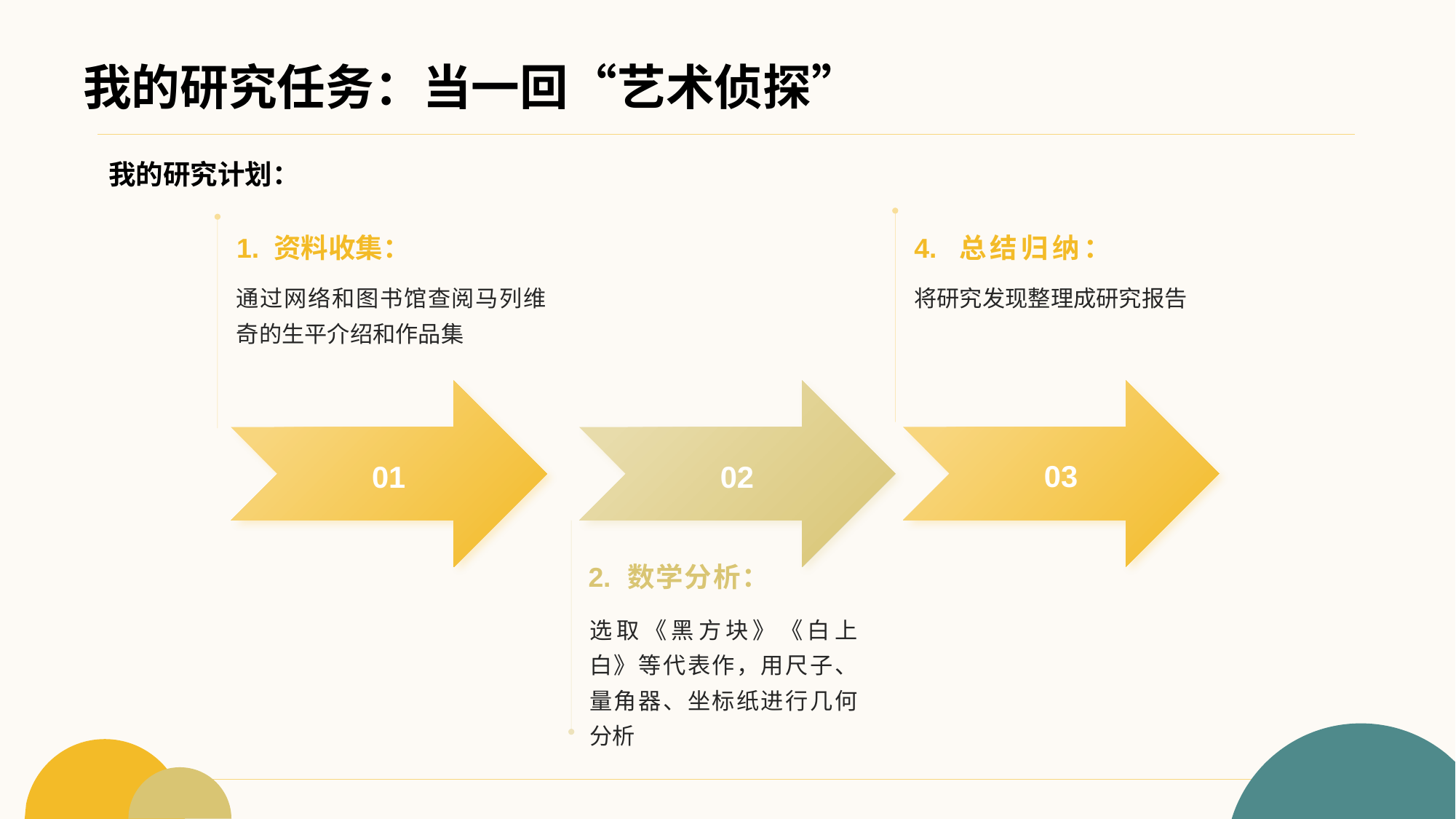

# 我的研究任务：当一回“艺术侦探”
我的研究计划：
1. 资料收集：

4. 总结归纳：
通过网络和图书馆查阅马列维奇的生平介绍和作品集

将研究发现整理成研究报告
03
01
02

2. 数学分析：
选取《黑方块》《白上白》等代表作，用尺子、量角器、坐标纸进行几何分析